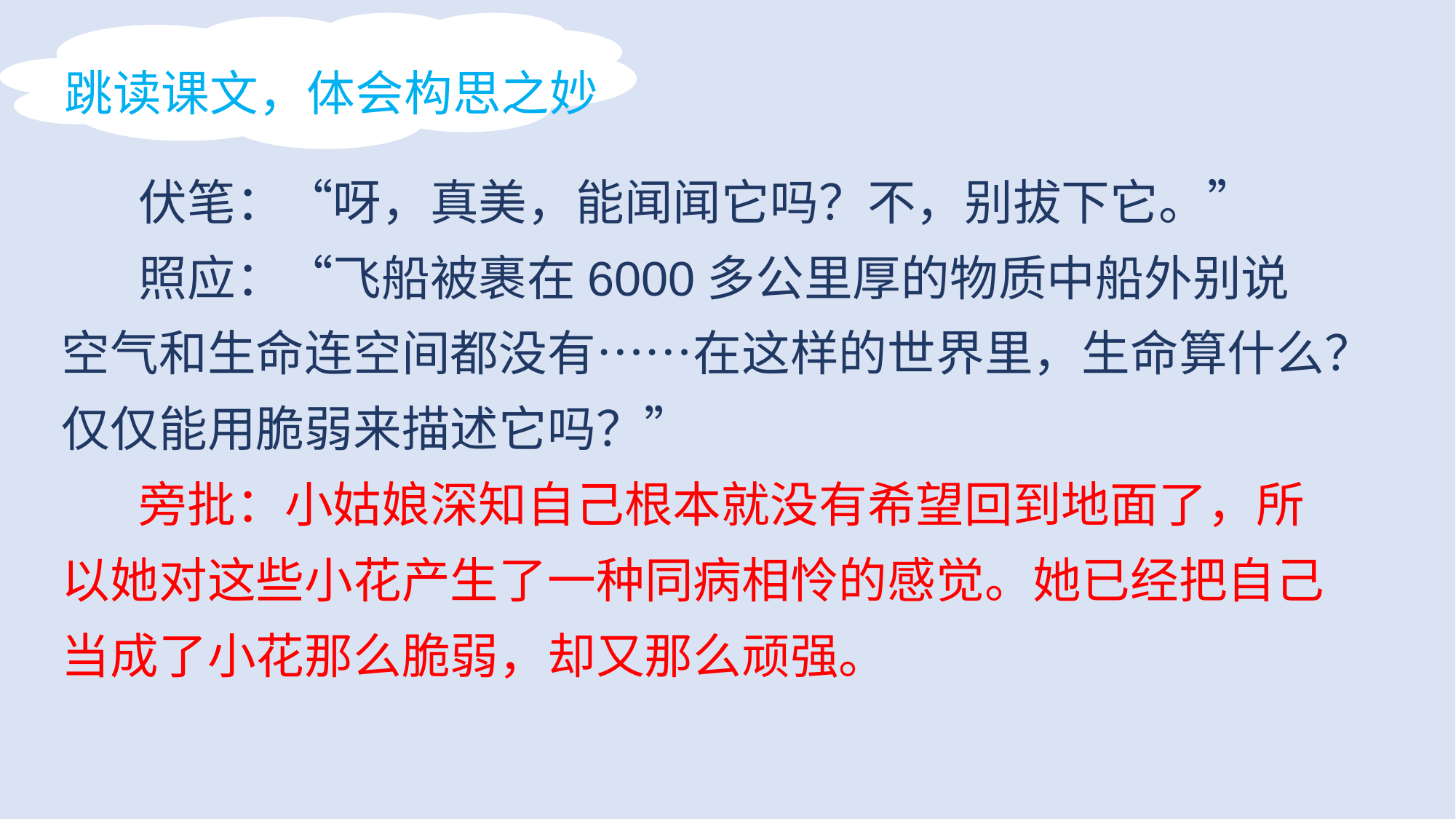

跳读课文，体会构思之妙
      伏笔：“呀，真美，能闻闻它吗？不，别拔下它。”
      照应：“飞船被裹在6000多公里厚的物质中船外别说空气和生命连空间都没有……在这样的世界里，生命算什么？仅仅能用脆弱来描述它吗？”
      旁批：小姑娘深知自己根本就没有希望回到地面了，所以她对这些小花产生了一种同病相怜的感觉。她已经把自己当成了小花那么脆弱，却又那么顽强。